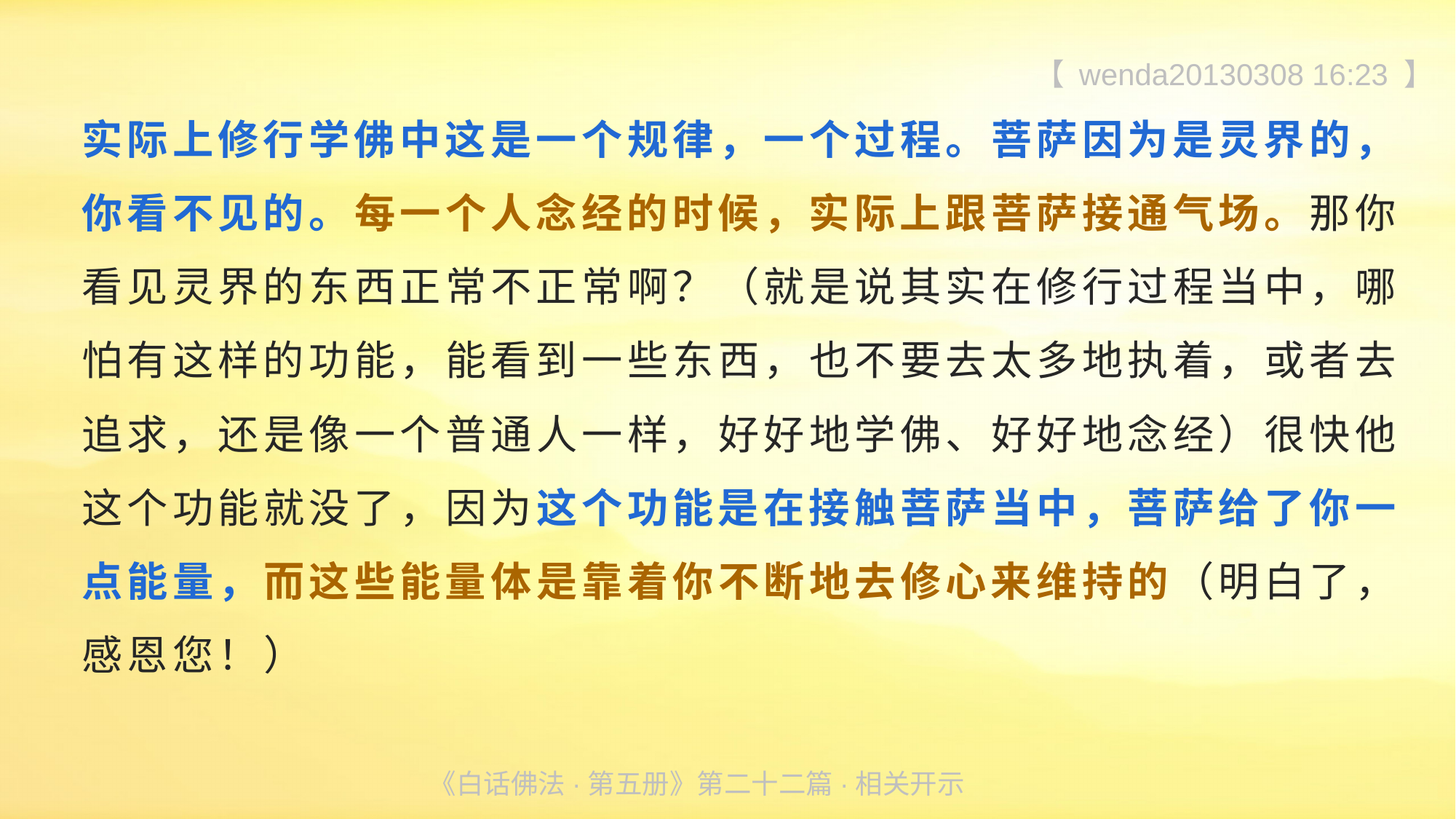

【 wenda20130308 16:23 】
实际上修行学佛中这是一个规律，一个过程。菩萨因为是灵界的，你看不见的。每一个人念经的时候，实际上跟菩萨接通气场。那你看见灵界的东西正常不正常啊？（就是说其实在修行过程当中，哪怕有这样的功能，能看到一些东西，也不要去太多地执着，或者去追求，还是像一个普通人一样，好好地学佛、好好地念经）很快他这个功能就没了，因为这个功能是在接触菩萨当中，菩萨给了你一点能量，而这些能量体是靠着你不断地去修心来维持的（明白了，感恩您！）

《白话佛法·第五册》第二十二篇·相关开示